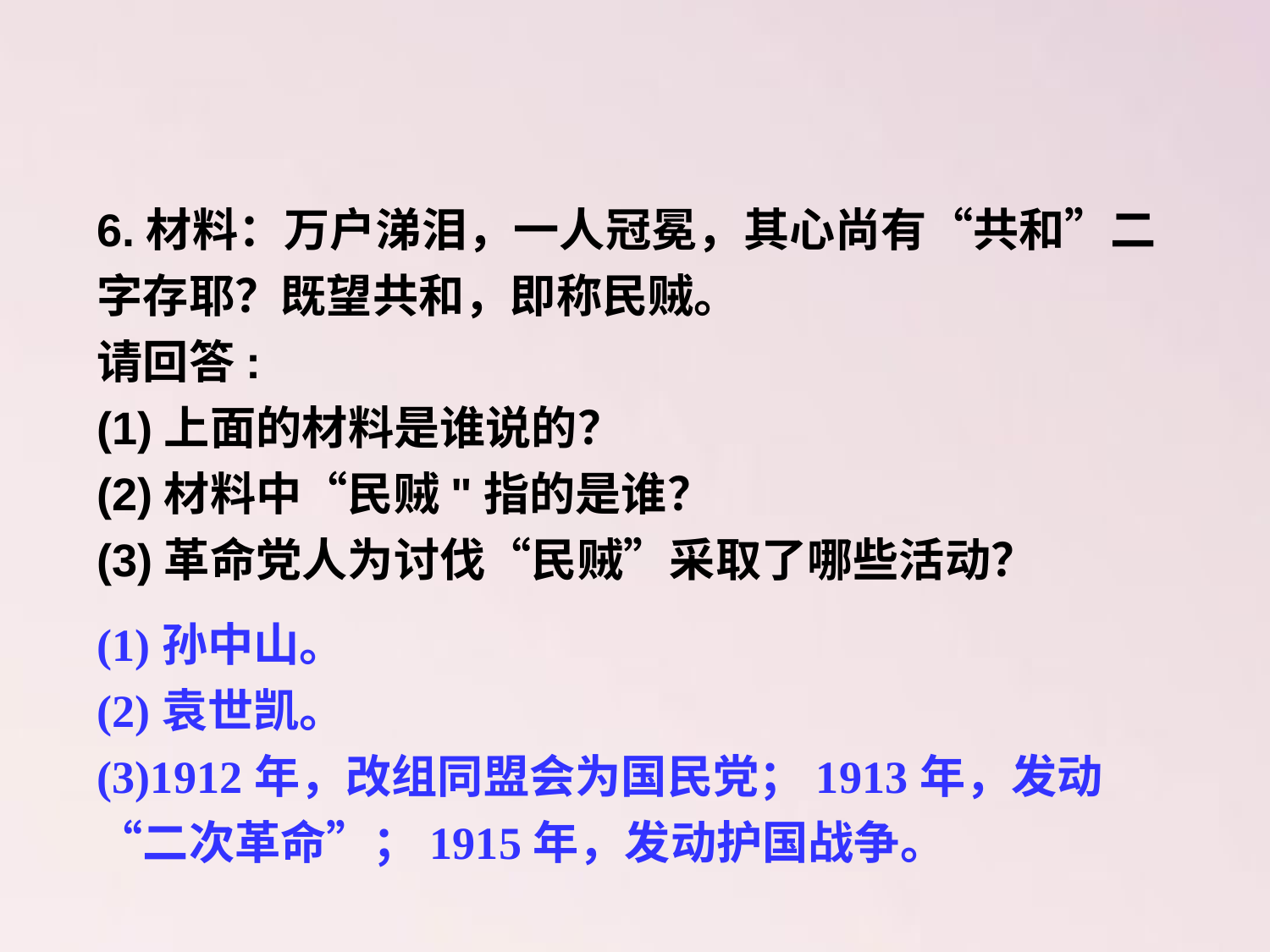

6.材料：万户涕泪，一人冠冕，其心尚有“共和”二字存耶？既望共和，即称民贼。
请回答:
(1)上面的材料是谁说的？
(2)材料中“民贼"指的是谁？
(3)革命党人为讨伐“民贼”采取了哪些活动？
(1)孙中山。
(2)袁世凯。
(3)1912年，改组同盟会为国民党；1913年，发动“二次革命”；1915年，发动护国战争。